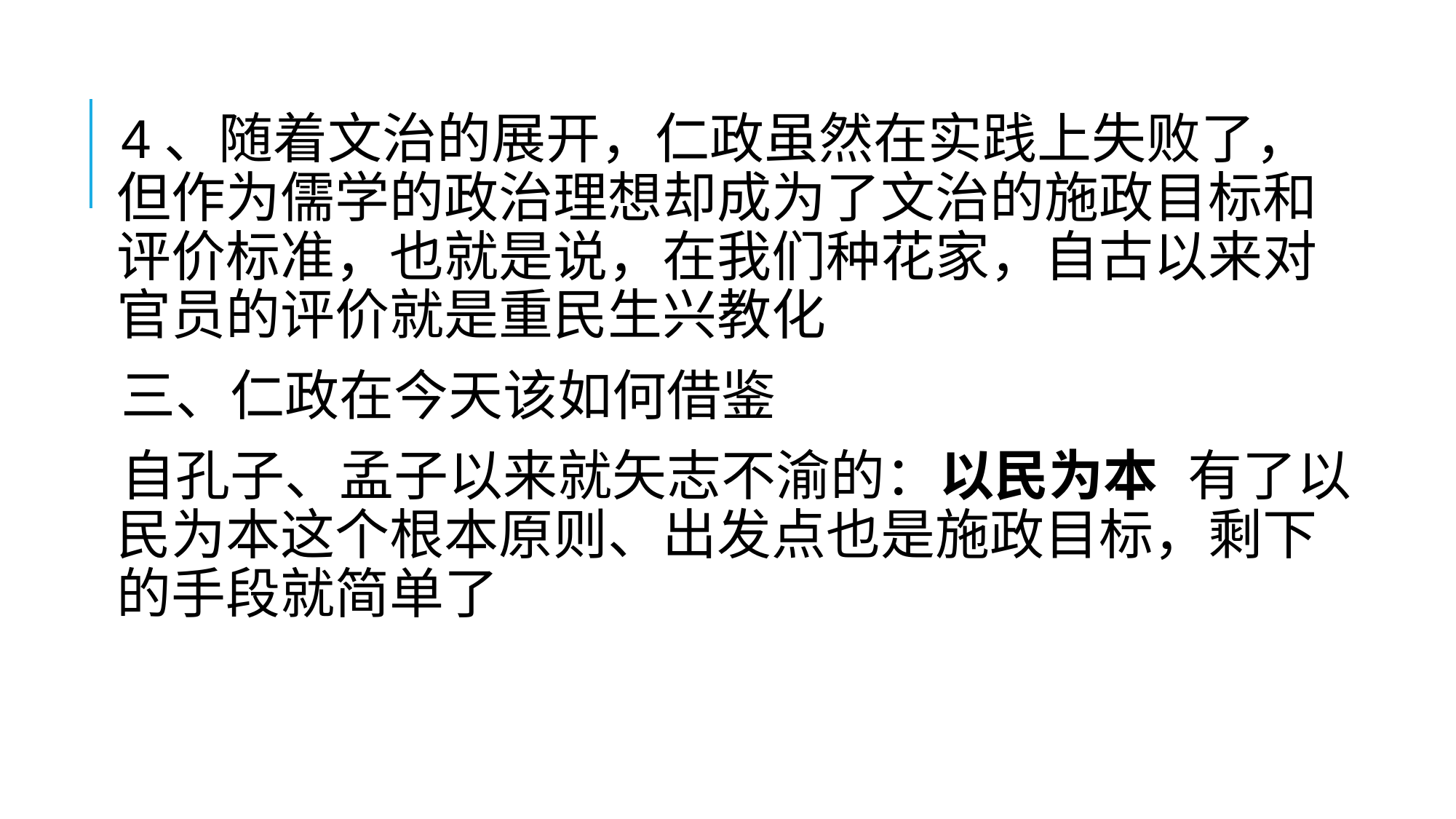

4、随着文治的展开，仁政虽然在实践上失败了，但作为儒学的政治理想却成为了文治的施政目标和评价标准，也就是说，在我们种花家，自古以来对官员的评价就是重民生兴教化
三、仁政在今天该如何借鉴
自孔子、孟子以来就矢志不渝的：以民为本  有了以民为本这个根本原则、出发点也是施政目标，剩下的手段就简单了